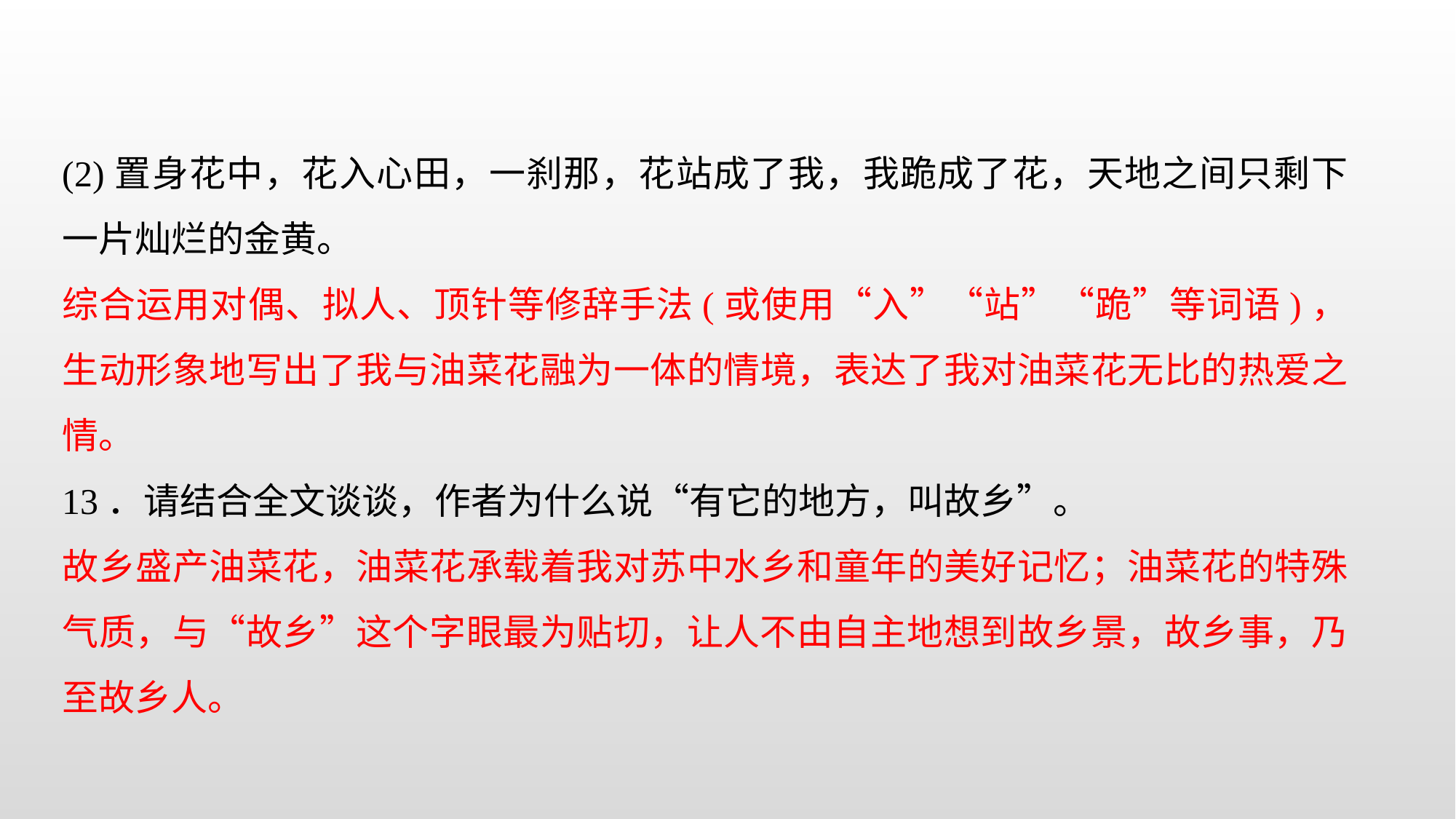

(2)置身花中，花入心田，一刹那，花站成了我，我跪成了花，天地之间只剩下一片灿烂的金黄。
综合运用对偶、拟人、顶针等修辞手法(或使用“入”“站”“跪”等词语)，生动形象地写出了我与油菜花融为一体的情境，表达了我对油菜花无比的热爱之情。
13．请结合全文谈谈，作者为什么说“有它的地方，叫故乡”。
故乡盛产油菜花，油菜花承载着我对苏中水乡和童年的美好记忆；油菜花的特殊气质，与“故乡”这个字眼最为贴切，让人不由自主地想到故乡景，故乡事，乃至故乡人。